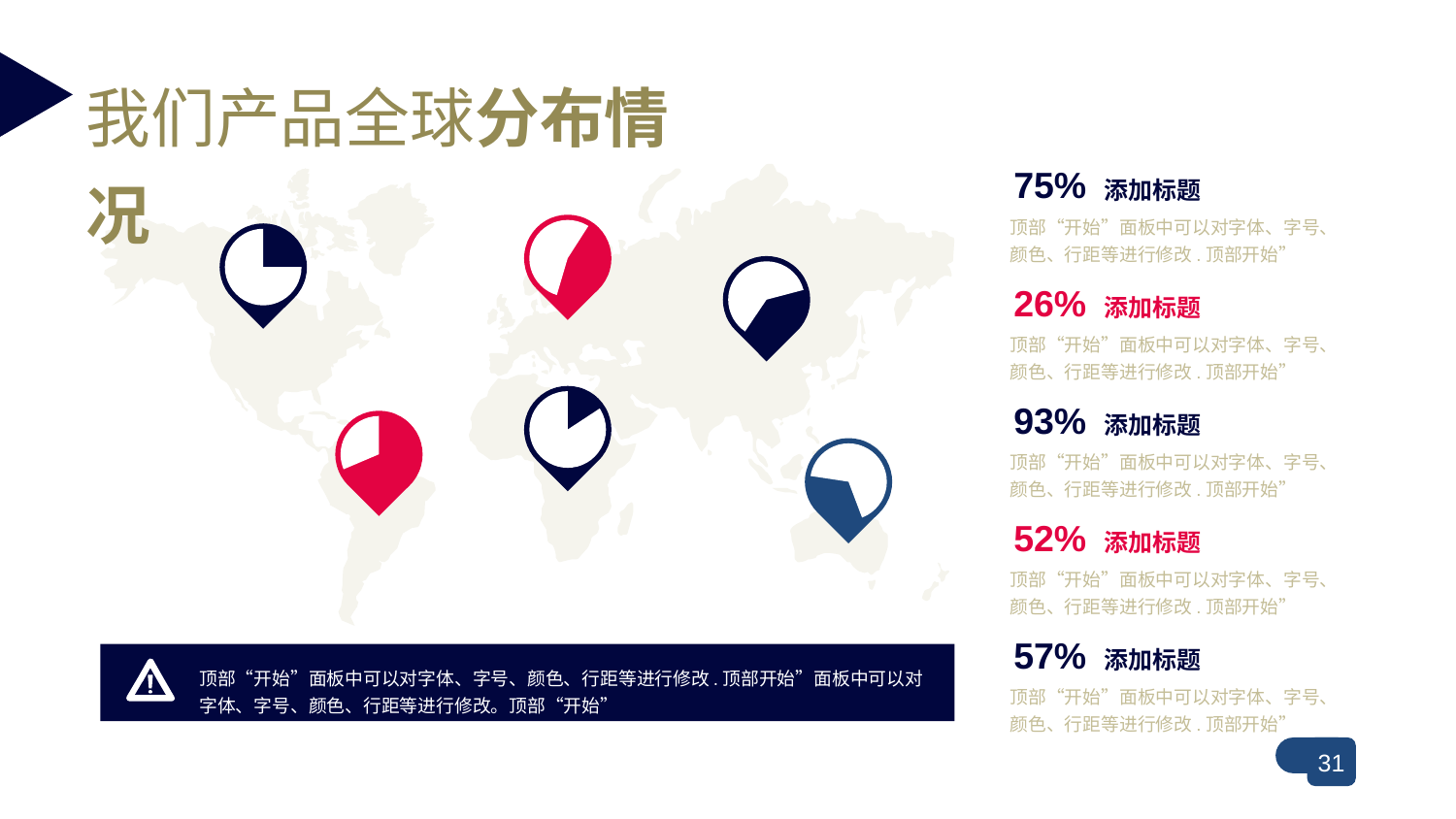

我们产品全球分布情况

75%
添加标题
顶部“开始”面板中可以对字体、字号、颜色、行距等进行修改.顶部开始”

26%
添加标题
顶部“开始”面板中可以对字体、字号、颜色、行距等进行修改.顶部开始”

93%
添加标题
顶部“开始”面板中可以对字体、字号、颜色、行距等进行修改.顶部开始”

52%
添加标题
顶部“开始”面板中可以对字体、字号、颜色、行距等进行修改.顶部开始”
57%
添加标题
顶部“开始”面板中可以对字体、字号、颜色、行距等进行修改.顶部开始”

顶部“开始”面板中可以对字体、字号、颜色、行距等进行修改.顶部开始”面板中可以对字体、字号、颜色、行距等进行修改。顶部“开始”

31